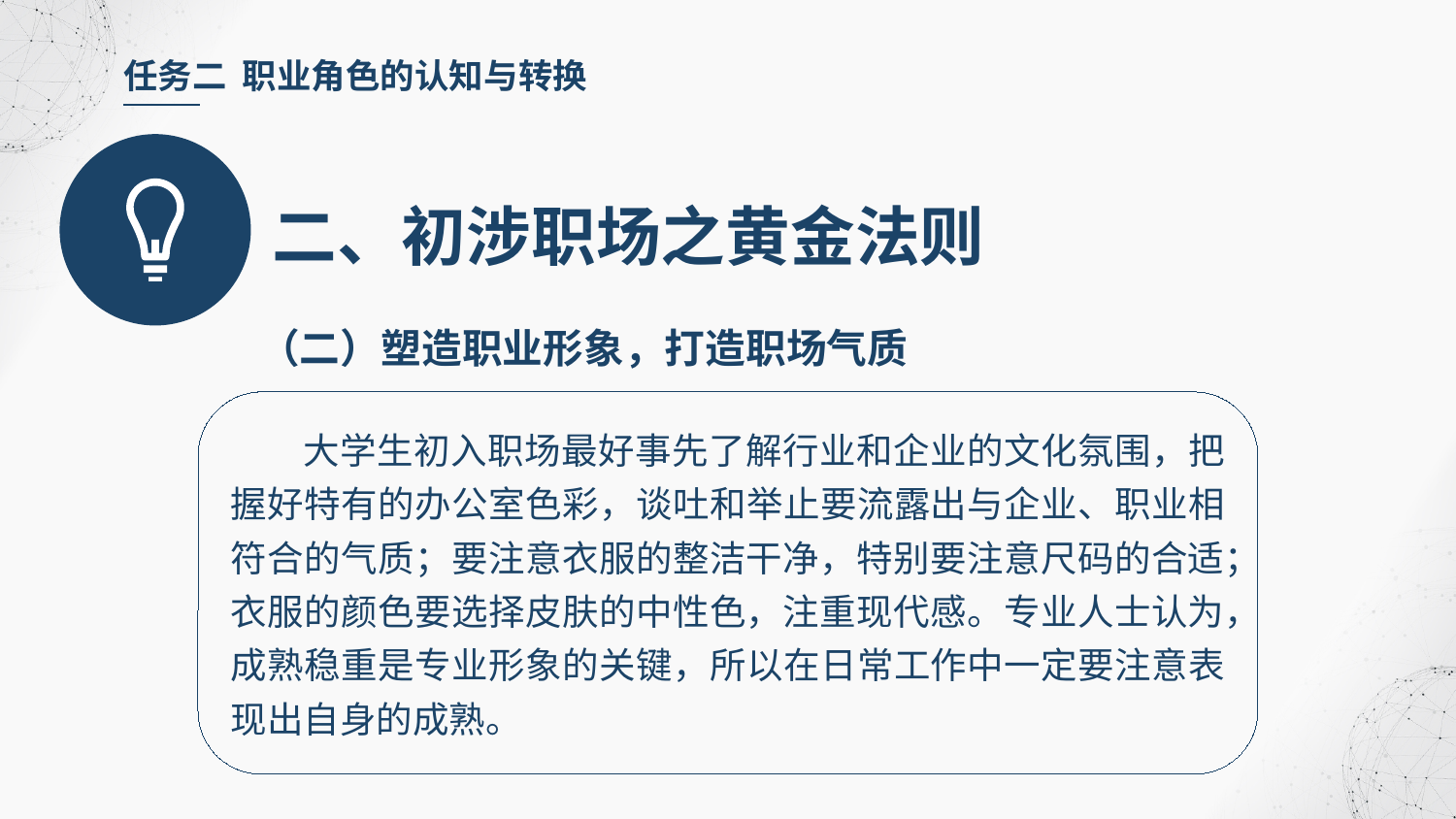

任务二  职业角色的认知与转换

二、初涉职场之黄金法则
（二）塑造职业形象，打造职场气质
大学生初入职场最好事先了解行业和企业的文化氛围，把握好特有的办公室色彩，谈吐和举止要流露出与企业、职业相符合的气质；要注意衣服的整洁干净，特别要注意尺码的合适；衣服的颜色要选择皮肤的中性色，注重现代感。专业人士认为，成熟稳重是专业形象的关键，所以在日常工作中一定要注意表现出自身的成熟。